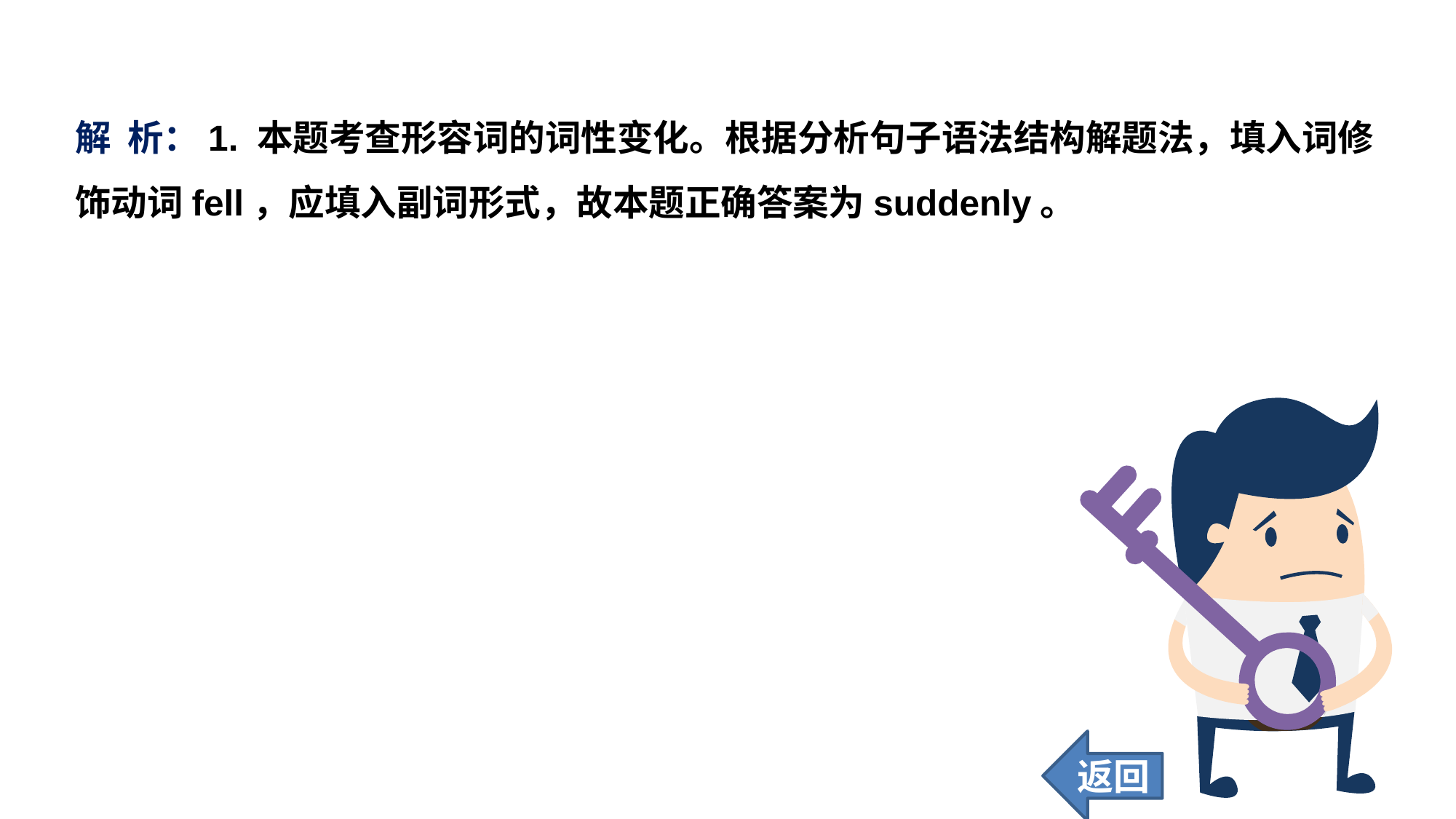

解  析：1. 本题考查形容词的词性变化。根据分析句子语法结构解题法，填入词修饰动词fell，应填入副词形式，故本题正确答案为suddenly。

返回
77